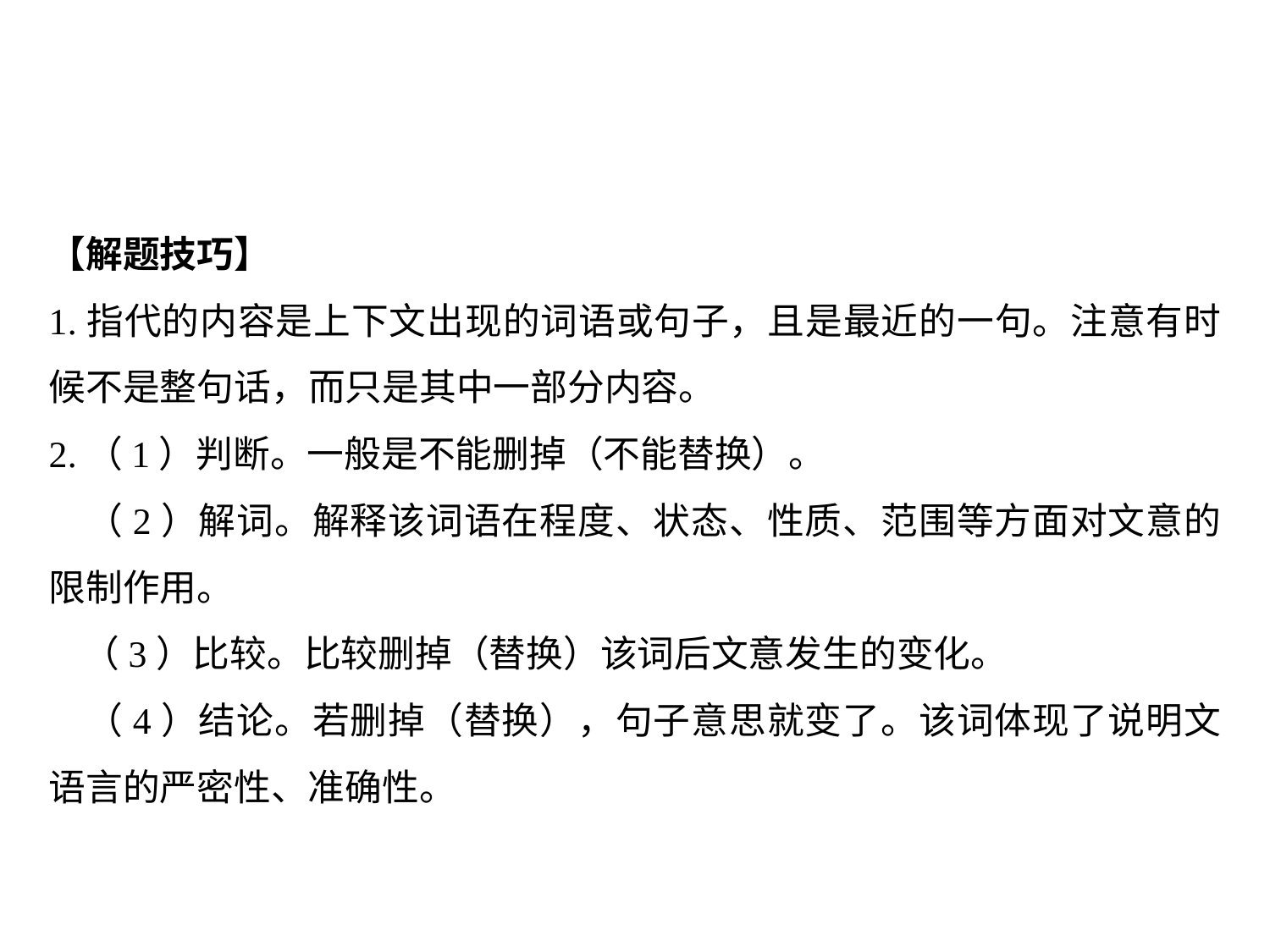

【解题技巧】
1.指代的内容是上下文出现的词语或句子，且是最近的一句。注意有时候不是整句话，而只是其中一部分内容。
2.（1）判断。一般是不能删掉（不能替换）。
   （2）解词。解释该词语在程度、状态、性质、范围等方面对文意的限制作用。
   （3）比较。比较删掉（替换）该词后文意发生的变化。
   （4）结论。若删掉（替换），句子意思就变了。该词体现了说明文语言的严密性、准确性。